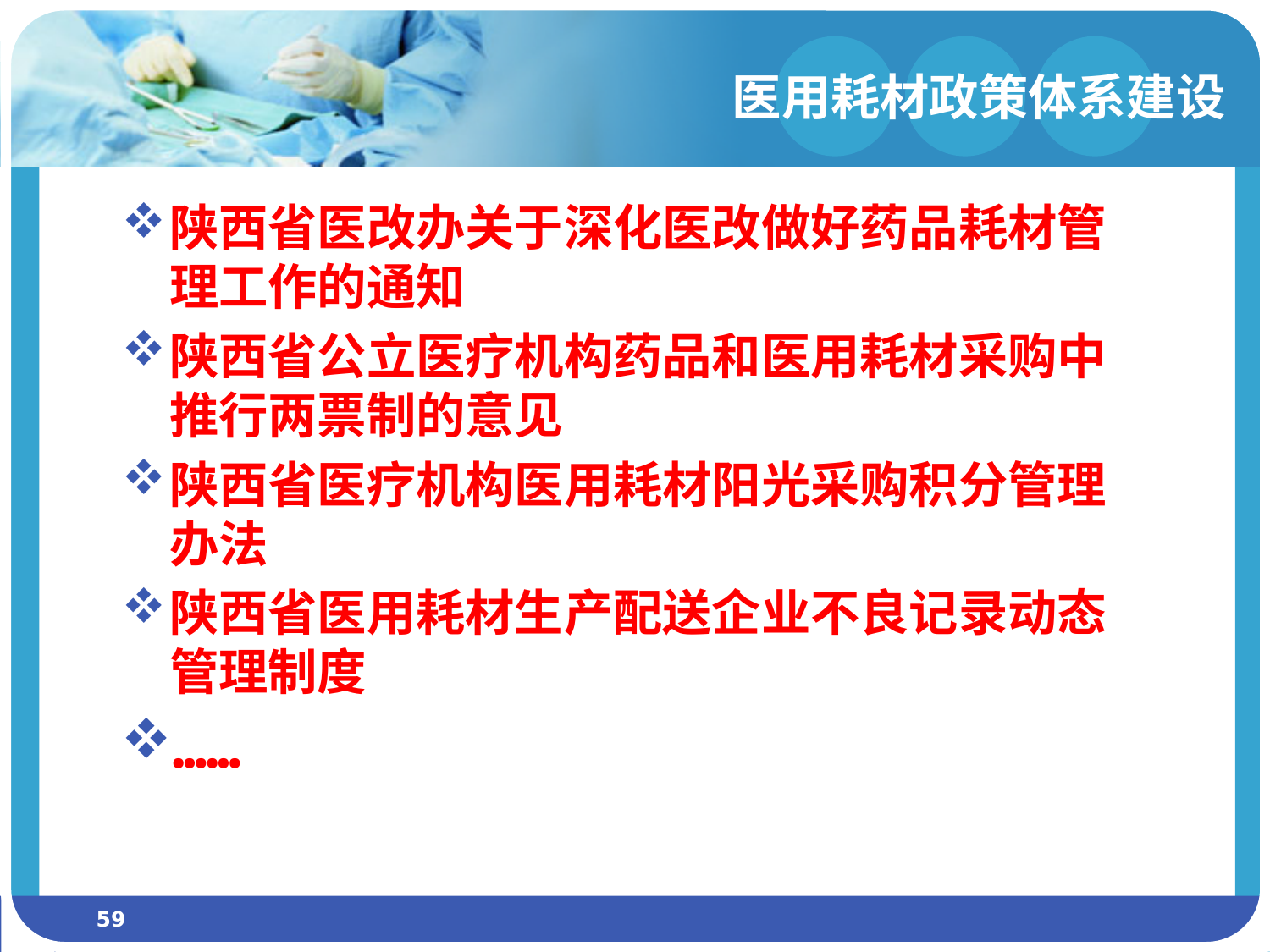

# 医用耗材政策体系建设
陕西省医改办关于深化医改做好药品耗材管理工作的通知
陕西省公立医疗机构药品和医用耗材采购中推行两票制的意见
陕西省医疗机构医用耗材阳光采购积分管理办法
陕西省医用耗材生产配送企业不良记录动态管理制度
……
59